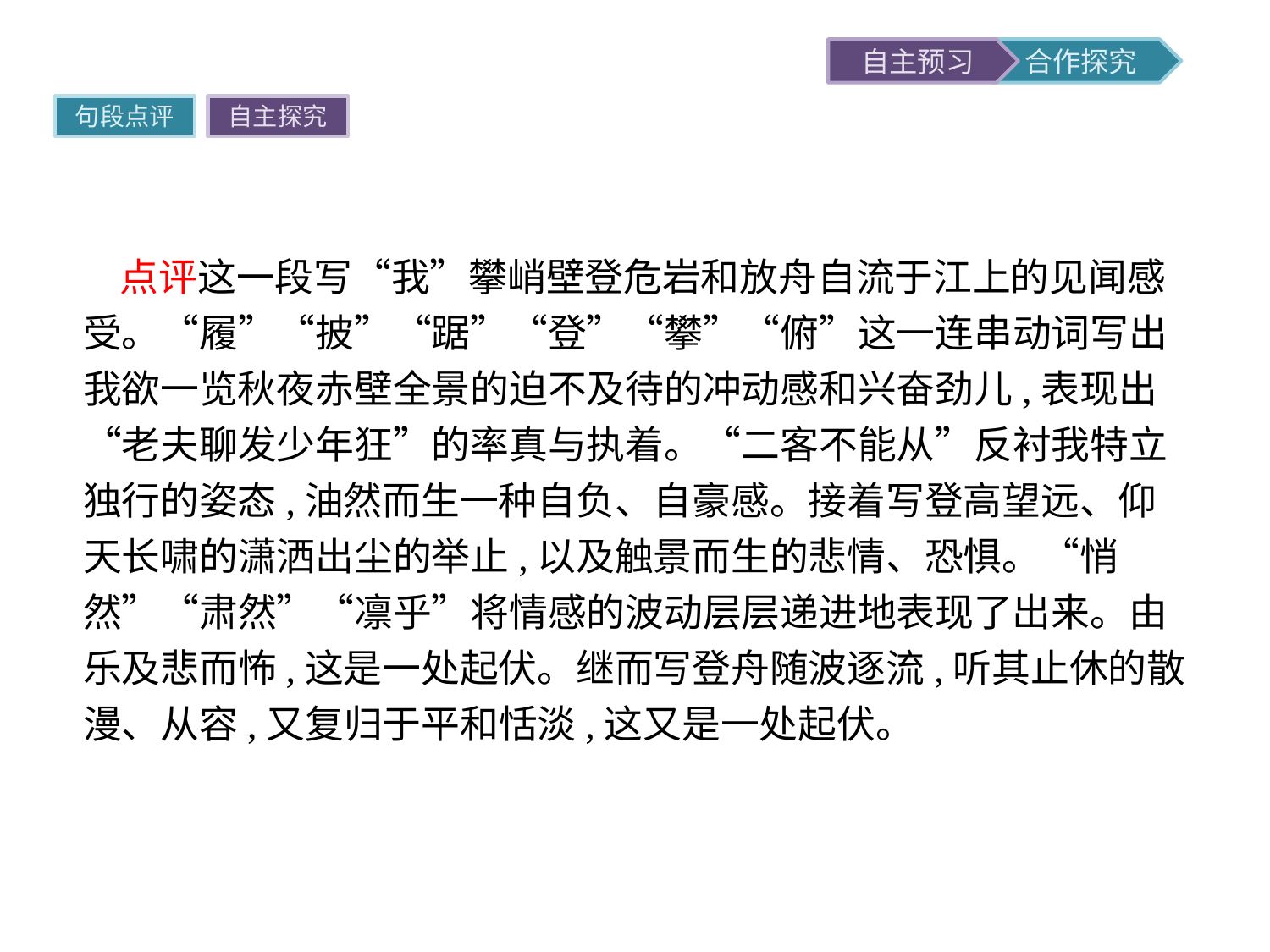

句段点评
自主探究
点评这一段写“我”攀峭壁登危岩和放舟自流于江上的见闻感受。“履”“披”“踞”“登”“攀”“俯”这一连串动词写出我欲一览秋夜赤壁全景的迫不及待的冲动感和兴奋劲儿,表现出“老夫聊发少年狂”的率真与执着。“二客不能从”反衬我特立独行的姿态,油然而生一种自负、自豪感。接着写登高望远、仰天长啸的潇洒出尘的举止,以及触景而生的悲情、恐惧。“悄然”“肃然”“凛乎”将情感的波动层层递进地表现了出来。由乐及悲而怖,这是一处起伏。继而写登舟随波逐流,听其止休的散漫、从容,又复归于平和恬淡,这又是一处起伏。